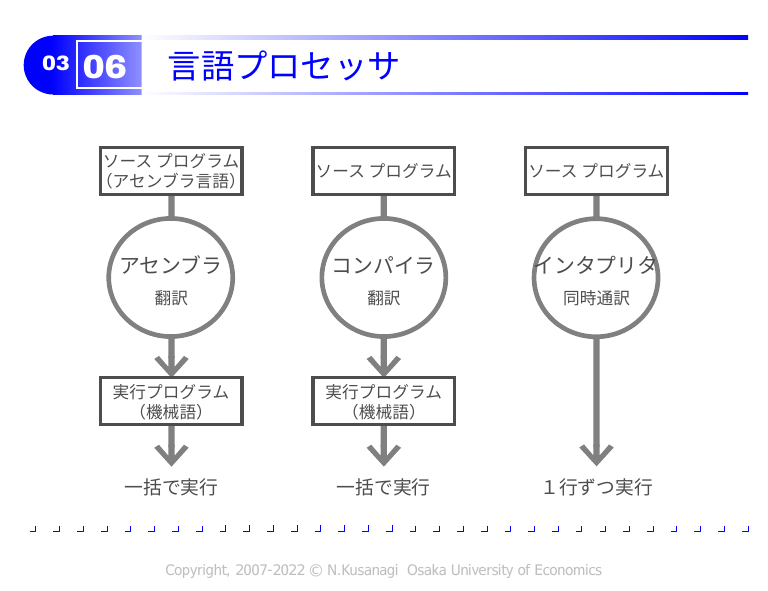

# 06   言語プロセッサ
ソース プログラム
（アセンブラ言語）
ソース プログラム
ソース プログラム
アセンブラ

コンパイラ

インタプリタ

翻訳
翻訳
同時通訳

実行プログラム
（機械語）
実行プログラム
（機械語）

一括で実行
一括で実行
１行ずつ実行